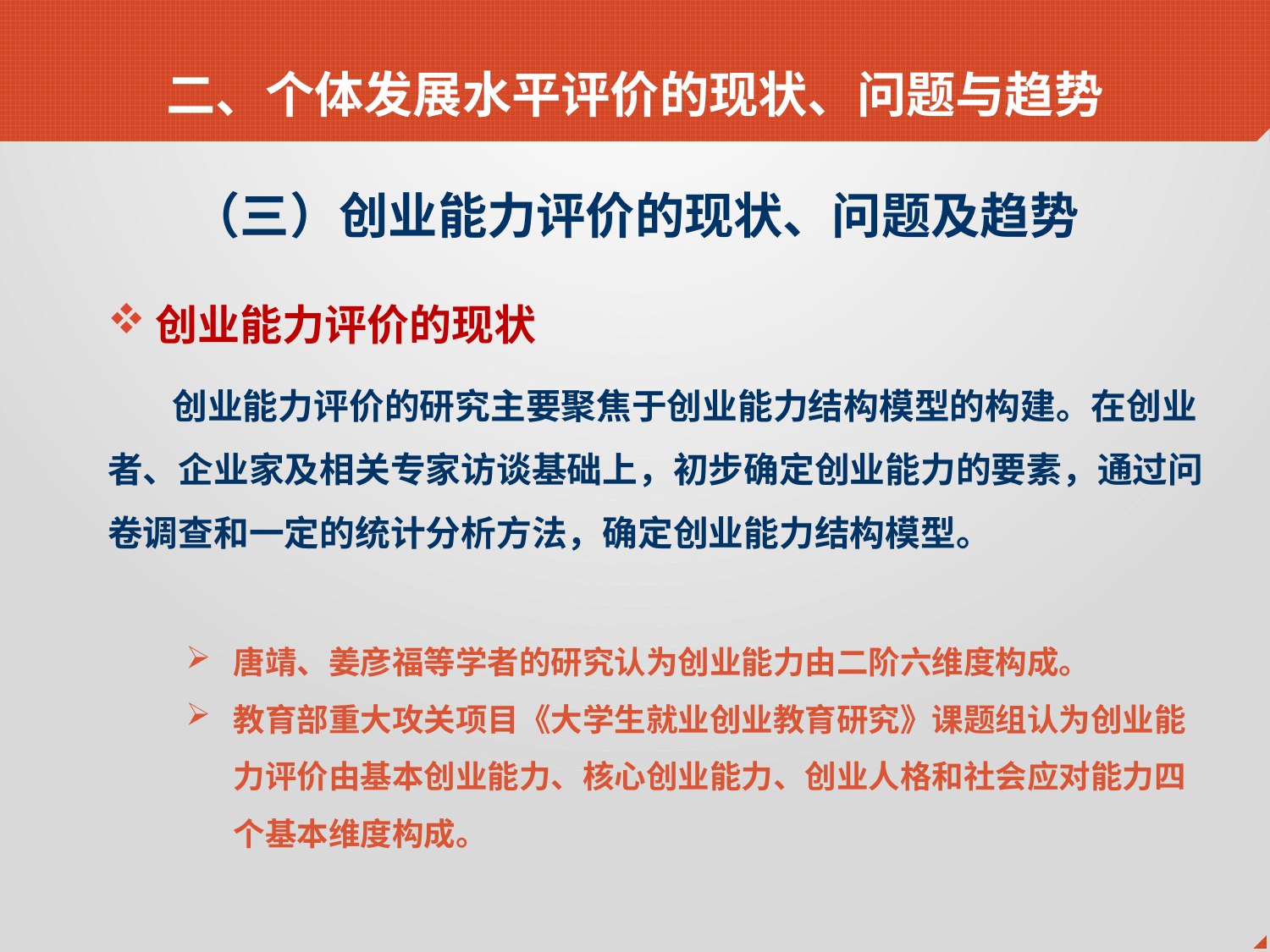

二、个体发展水平评价的现状、问题与趋势
（三）创业能力评价的现状、问题及趋势
创业能力评价的现状
       创业能力评价的研究主要聚焦于创业能力结构模型的构建。在创业者、企业家及相关专家访谈基础上，初步确定创业能力的要素，通过问卷调查和一定的统计分析方法，确定创业能力结构模型。
唐靖、姜彦福等学者的研究认为创业能力由二阶六维度构成。
教育部重大攻关项目《大学生就业创业教育研究》课题组认为创业能力评价由基本创业能力、核心创业能力、创业人格和社会应对能力四个基本维度构成。